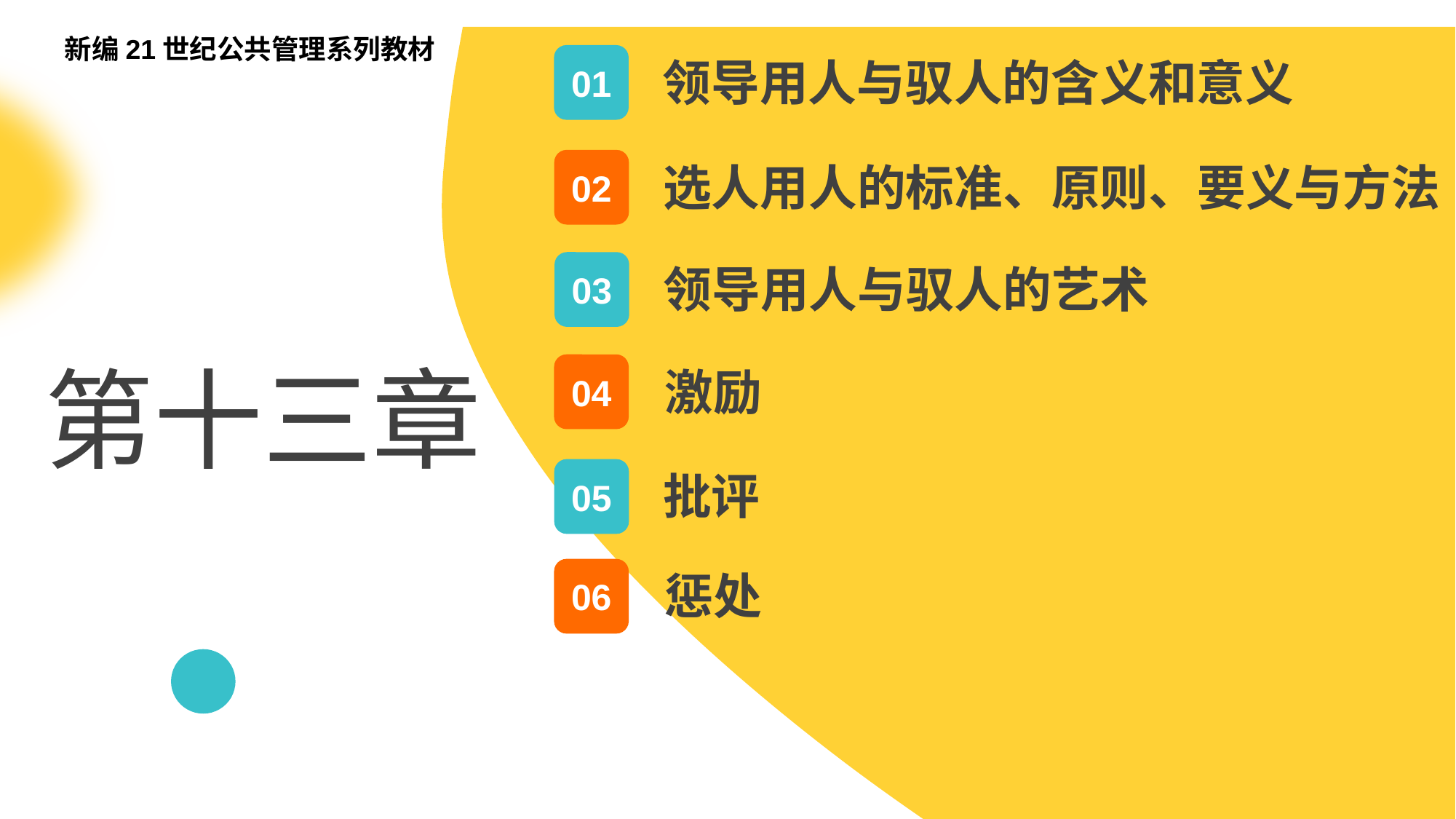

新编21世纪公共管理系列教材

01
领导用人与驭人的含义和意义

02
选人用人的标准、原则、要义与方法
03
领导用人与驭人的艺术
第十三章
04
激励
05
批评
06
惩处